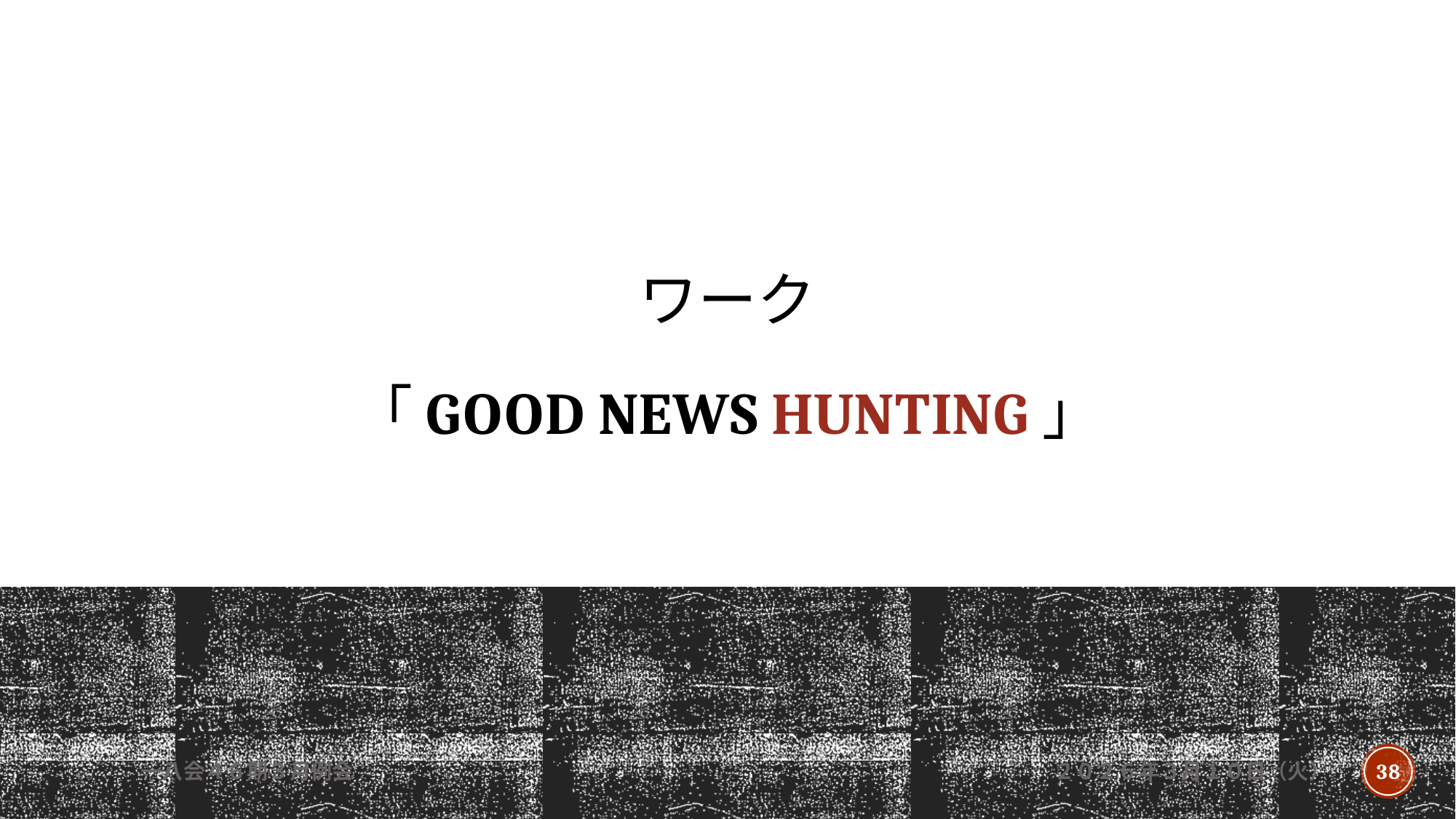

# ワーク 「Good News hunting」
一八会４６期３月例会
２０２６年３月１０日（火）